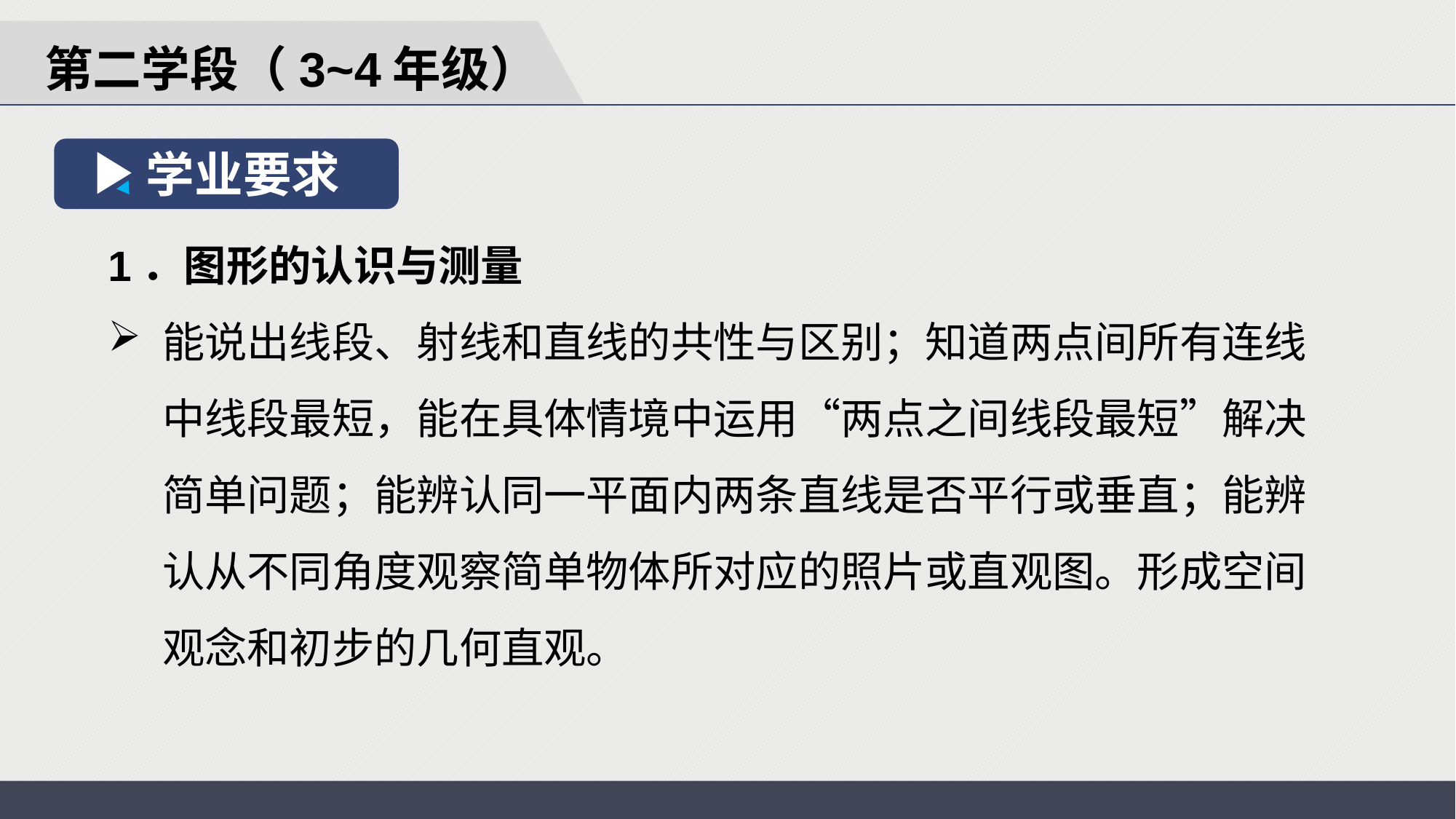

第二学段（3~4年级）
学业要求

1．图形的认识与测量
能说出线段、射线和直线的共性与区别；知道两点间所有连线中线段最短，能在具体情境中运用“两点之间线段最短”解决简单问题；能辨认同一平面内两条直线是否平行或垂直；能辨认从不同角度观察简单物体所对应的照片或直观图。形成空间观念和初步的几何直观。